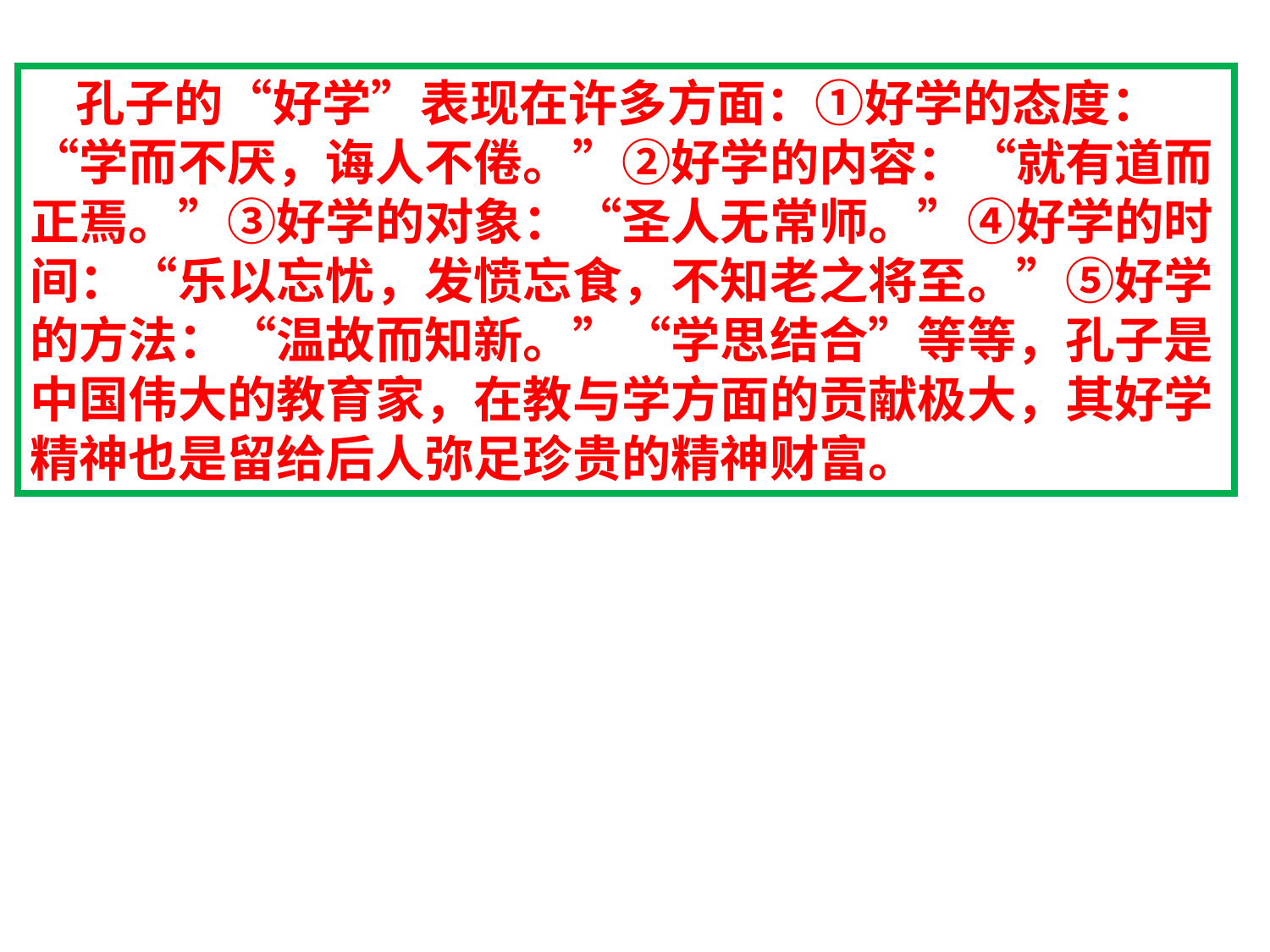

孔子的“好学”表现在许多方面：①好学的态度：“学而不厌，诲人不倦。”②好学的内容：“就有道而正焉。”③好学的对象：“圣人无常师。”④好学的时间：“乐以忘忧，发愤忘食，不知老之将至。”⑤好学的方法：“温故而知新。”“学思结合”等等，孔子是中国伟大的教育家，在教与学方面的贡献极大，其好学精神也是留给后人弥足珍贵的精神财富。